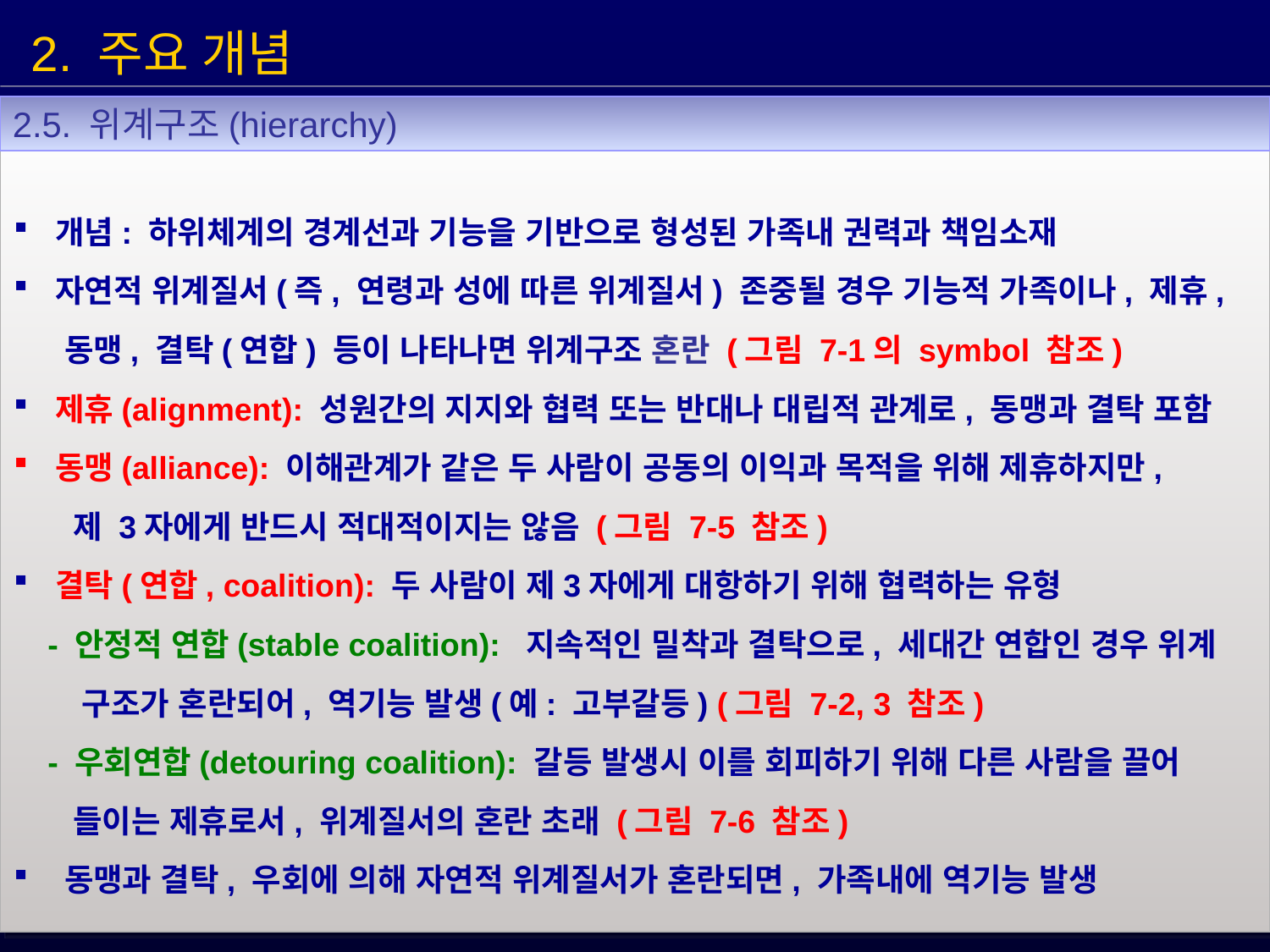

2. 주요 개념

2.5. 위계구조(hierarchy)

 개념: 하위체계의 경계선과 기능을 기반으로 형성된 가족내 권력과 책임소재
 자연적 위계질서(즉, 연령과 성에 따른 위계질서) 존중될 경우 기능적 가족이나, 제휴,
  동맹, 결탁(연합) 등이 나타나면 위계구조 혼란 (그림 7-1의 symbol 참조)
 제휴(alignment): 성원간의 지지와 협력 또는 반대나 대립적 관계로, 동맹과 결탁 포함
 동맹(alliance): 이해관계가 같은 두 사람이 공동의 이익과 목적을 위해 제휴하지만,
   제 3자에게 반드시 적대적이지는 않음 (그림 7-5 참조)
 결탁(연합, coalition): 두 사람이 제3자에게 대항하기 위해 협력하는 유형
 - 안정적 연합(stable coalition):  지속적인 밀착과 결탁으로, 세대간 연합인 경우 위계
    구조가 혼란되어, 역기능 발생(예: 고부갈등) (그림 7-2, 3 참조)
 - 우회연합(detouring coalition): 갈등 발생시 이를 회피하기 위해 다른 사람을 끌어
   들이는 제휴로서, 위계질서의 혼란 초래 (그림 7-6 참조)
  동맹과 결탁, 우회에 의해 자연적 위계질서가 혼란되면, 가족내에 역기능 발생